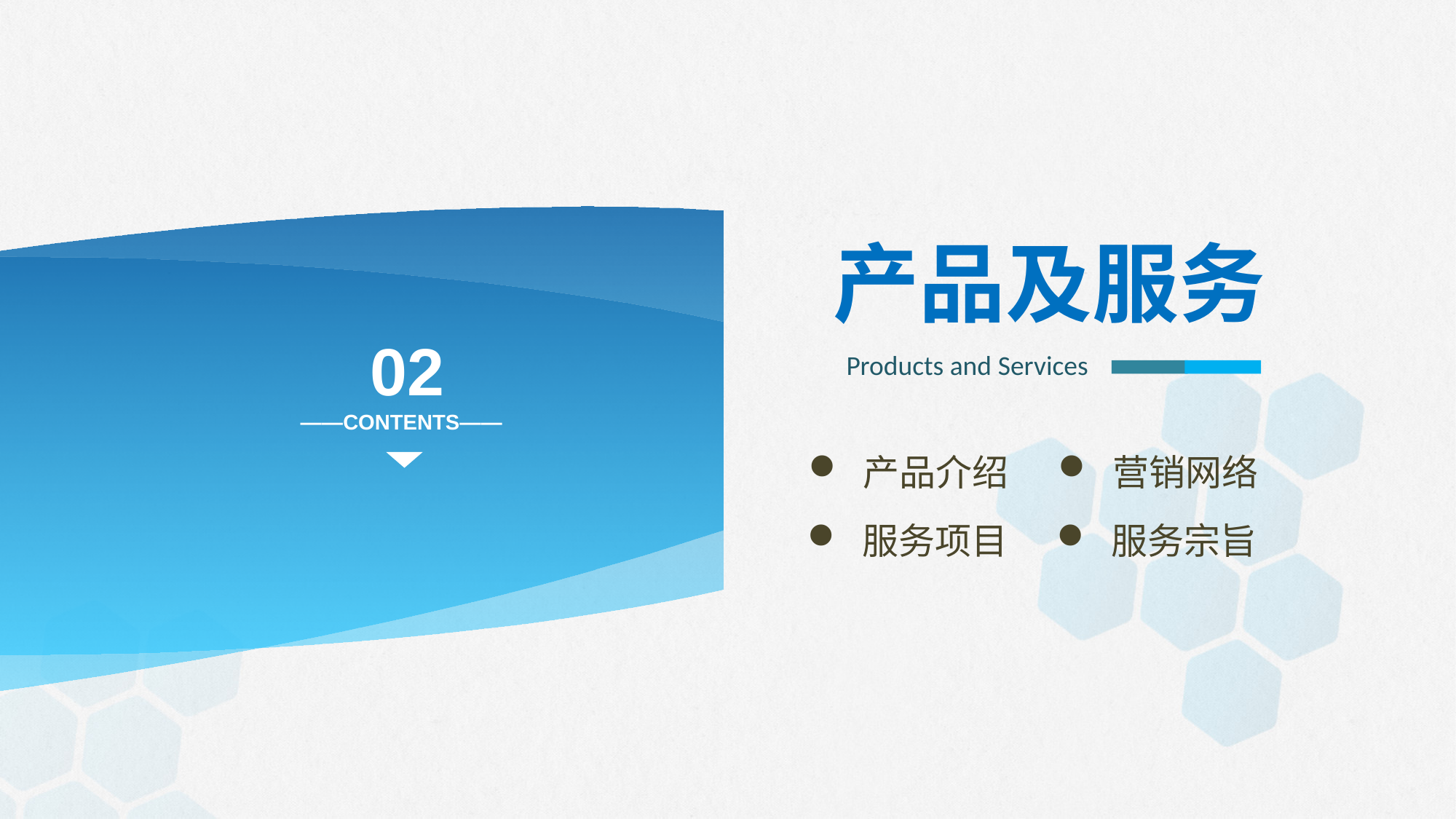

产品及服务
02
——CONTENTS——

Products and Services

产品介绍
营销网络
服务项目
服务宗旨